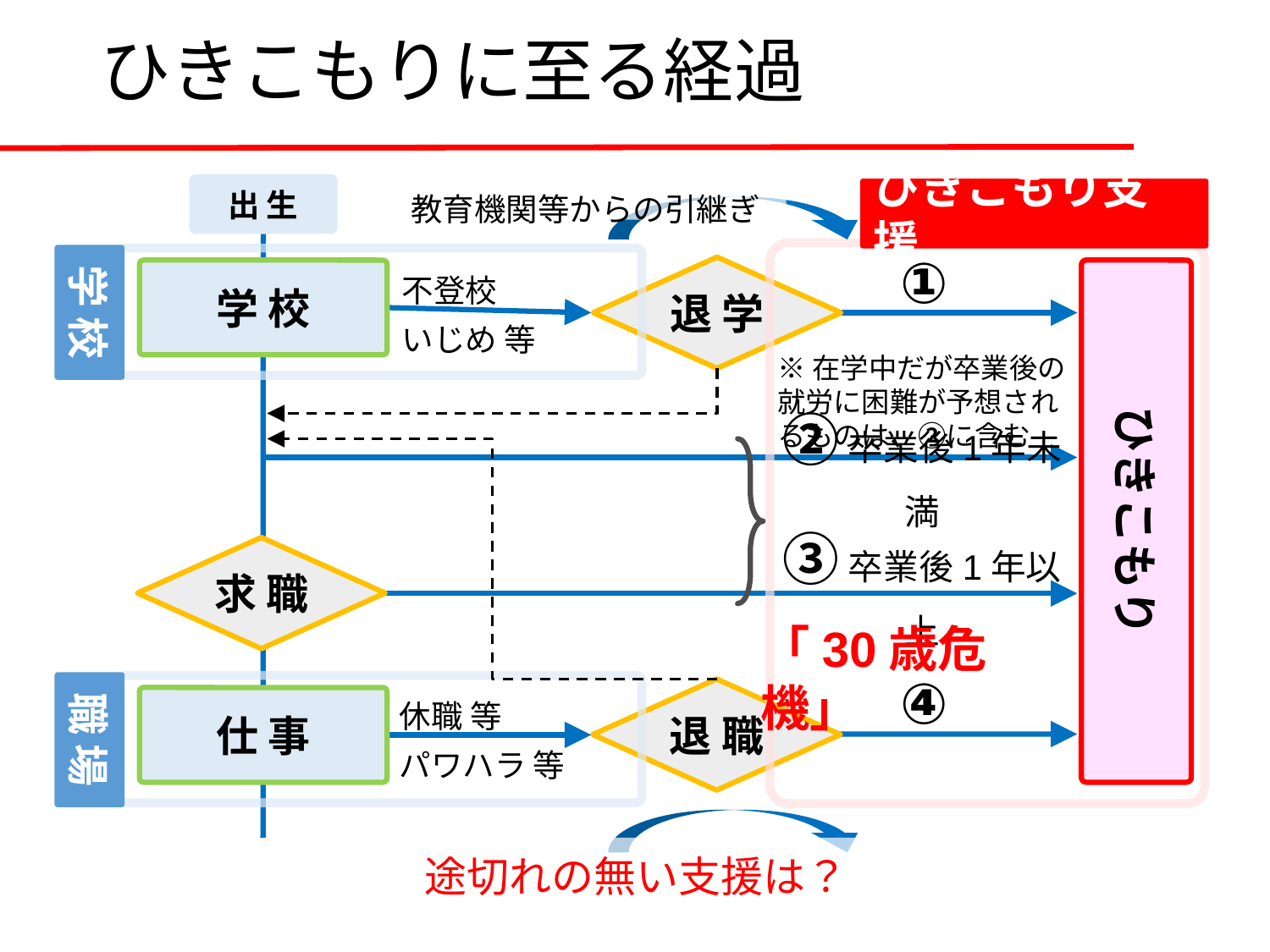

# ひきこもりに至る経過
出 生
教育機関等からの引継ぎ
ひきこもり支援

学 校

不登校
いじめ 等
①
退 学
学 校
ひきこもり
※在学中だが卒業後の就労に困難が予想されるものは、②に含む

② 卒業後1年未満
③ 卒業後1年以上
求 職
「30歳危機」
職 場

④
休職 等
パワハラ 等
退 職
仕 事

途切れの無い支援は？